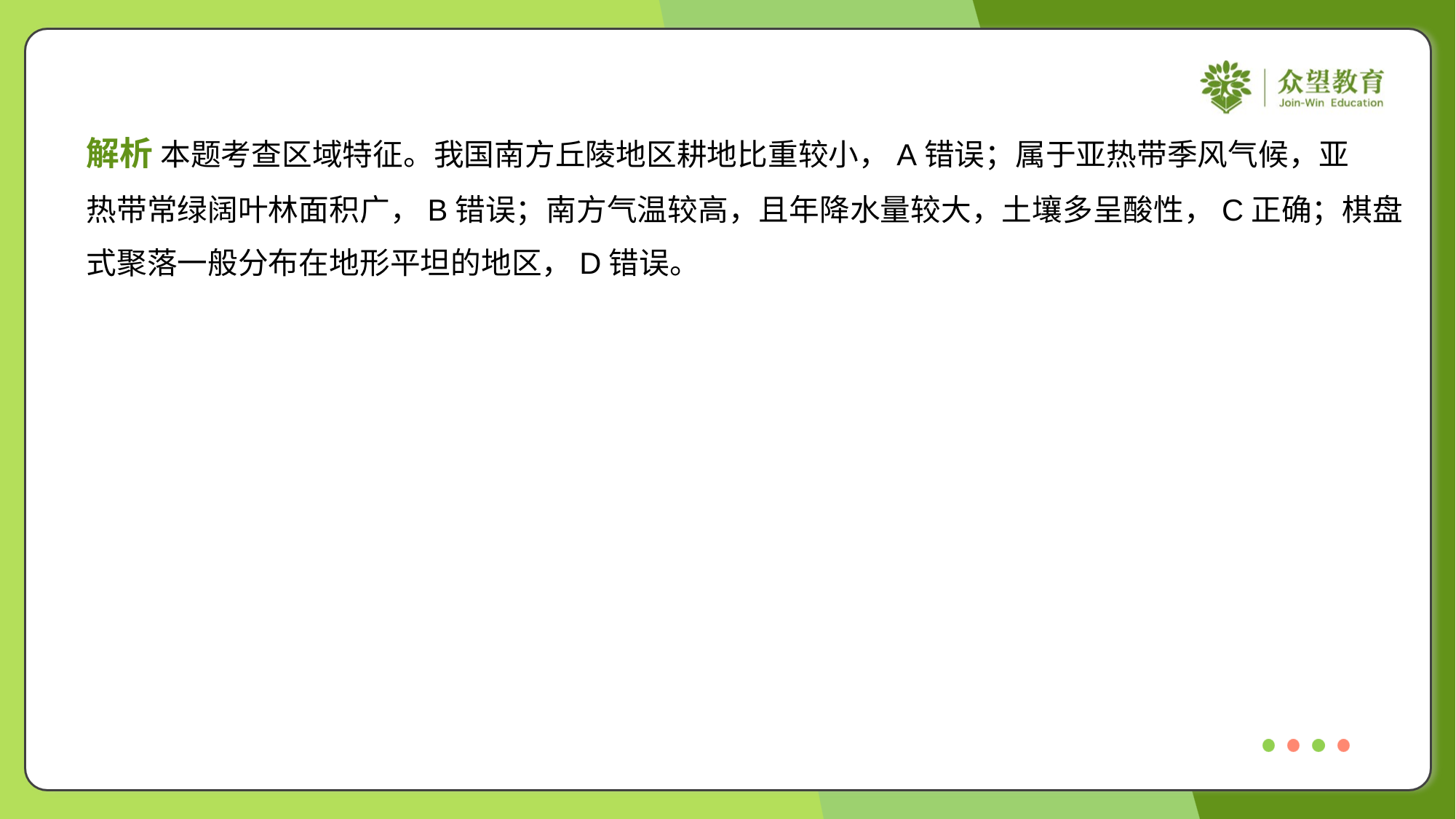

解析 本题考查区域特征。我国南方丘陵地区耕地比重较小，A错误；属于亚热带季风气候，亚
热带常绿阔叶林面积广，B错误；南方气温较高，且年降水量较大，土壤多呈酸性，C正确；棋盘
式聚落一般分布在地形平坦的地区，D错误。